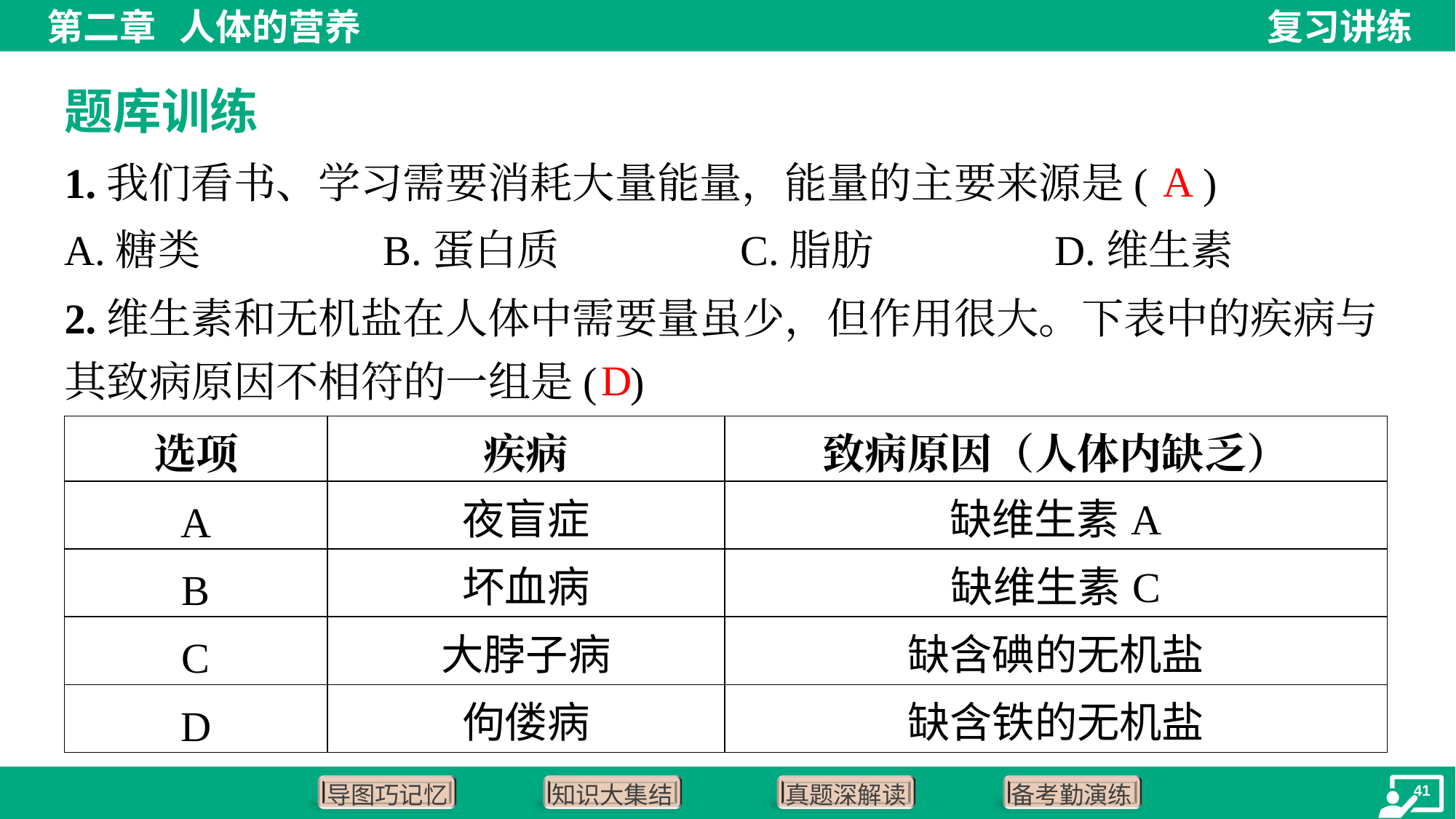

题库训练
A
1.我们看书、学习需要消耗大量能量，能量的主要来源是(     )
A.糖类	B.蛋白质	C.脂肪	D.维生素
2.维生素和无机盐在人体中需要量虽少，但作用很大。下表中的疾病与
其致病原因不相符的一组是(   )
D
| 选项 | 疾病 | 致病原因（人体内缺乏） |
| --- | --- | --- |
| A | 夜盲症 | 缺维生素A |
| B | 坏血病 | 缺维生素C |
| C | 大脖子病 | 缺含碘的无机盐 |
| D | 佝偻病 | 缺含铁的无机盐 |